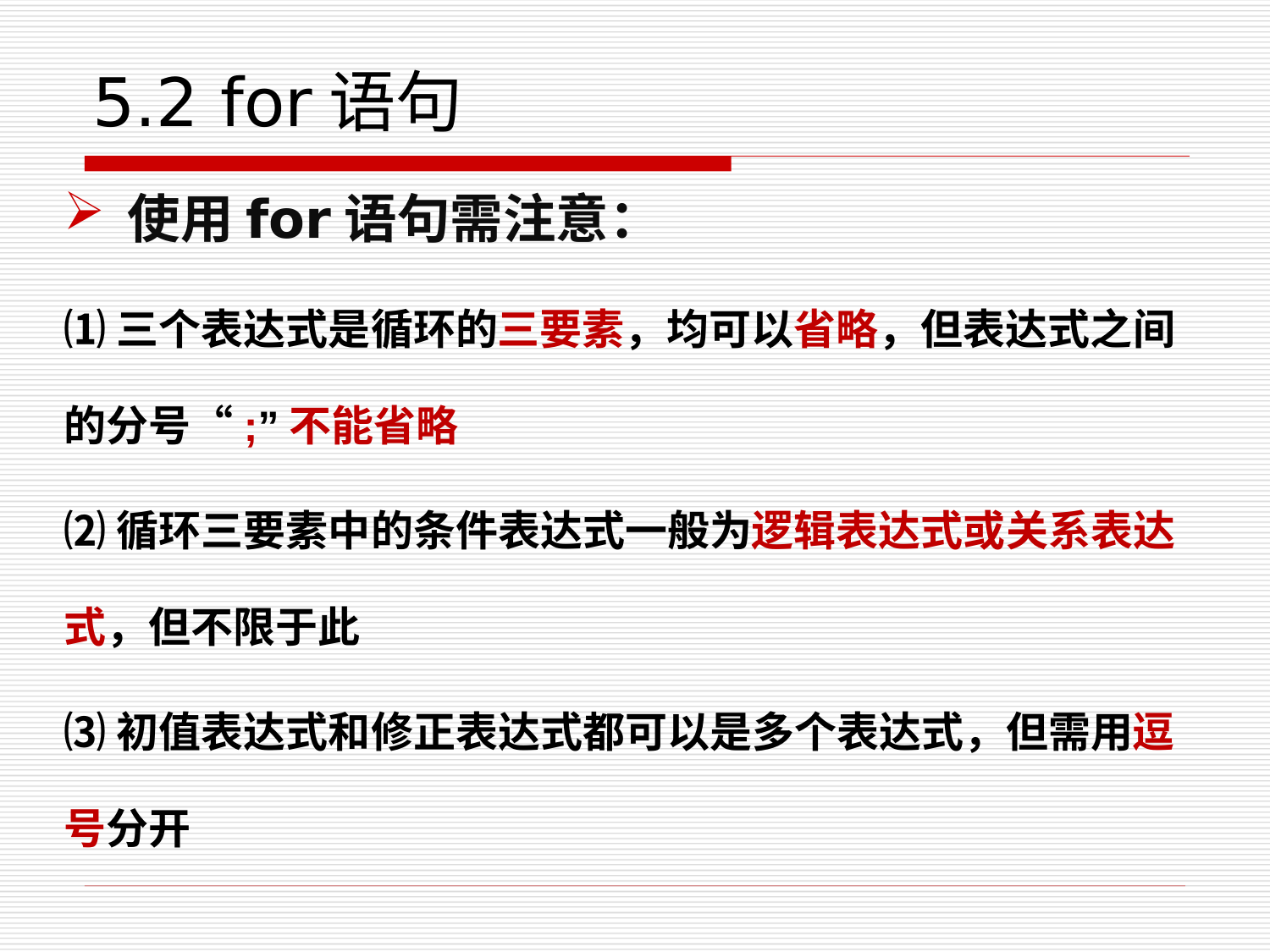

# 5.2 for语句
使用for语句需注意：
⑴三个表达式是循环的三要素，均可以省略，但表达式之间的分号“;”不能省略
⑵循环三要素中的条件表达式一般为逻辑表达式或关系表达式，但不限于此
⑶初值表达式和修正表达式都可以是多个表达式，但需用逗号分开